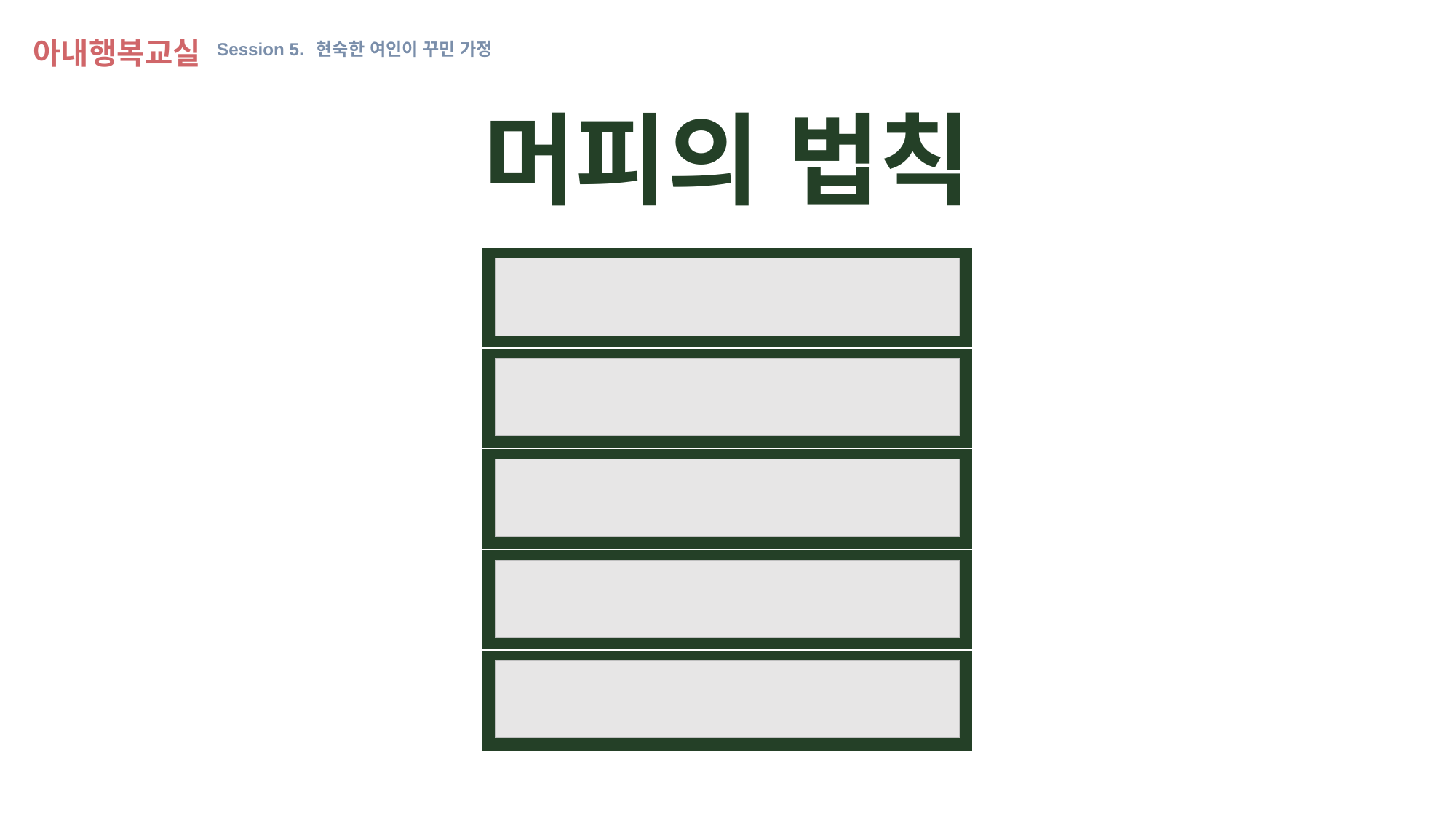

아내행복교실 Session 5. 현숙한 여인이 꾸민 가정

머피의 법칙
| 우산을 갖고 가면 날씨가 개고, 우산을 두고 간 날에는 비가 온다. |
| --- |
| 모처럼 시간 내서 미장원 가면 휴일이다. |
| 세차만 하면 비가 온다. |
| 벼르고 별러서 마음에 드는 옷을 사면 다음날 50% 세일한다. |
| 펜이 있으면 메모지가 없고 메모지가 있으면 펜이 없다. |